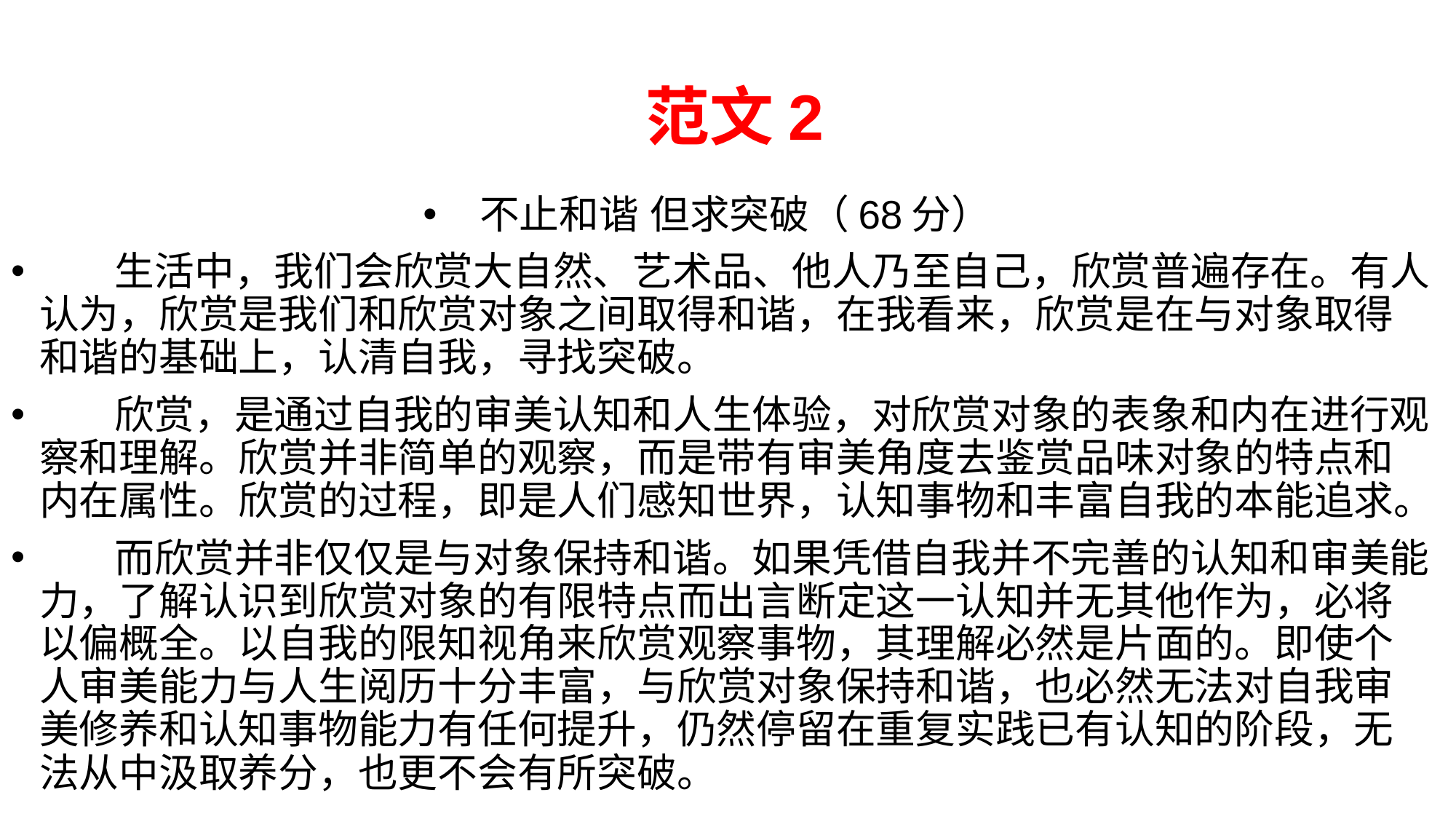

# 范文2
不止和谐 但求突破（68分）
      生活中，我们会欣赏大自然、艺术品、他人乃至自己，欣赏普遍存在。有人认为，欣赏是我们和欣赏对象之间取得和谐，在我看来，欣赏是在与对象取得和谐的基础上，认清自我，寻找突破。
      欣赏，是通过自我的审美认知和人生体验，对欣赏对象的表象和内在进行观察和理解。欣赏并非简单的观察，而是带有审美角度去鉴赏品味对象的特点和内在属性。欣赏的过程，即是人们感知世界，认知事物和丰富自我的本能追求。
      而欣赏并非仅仅是与对象保持和谐。如果凭借自我并不完善的认知和审美能力，了解认识到欣赏对象的有限特点而出言断定这一认知并无其他作为，必将以偏概全。以自我的限知视角来欣赏观察事物，其理解必然是片面的。即使个人审美能力与人生阅历十分丰富，与欣赏对象保持和谐，也必然无法对自我审美修养和认知事物能力有任何提升，仍然停留在重复实践已有认知的阶段，无法从中汲取养分，也更不会有所突破。